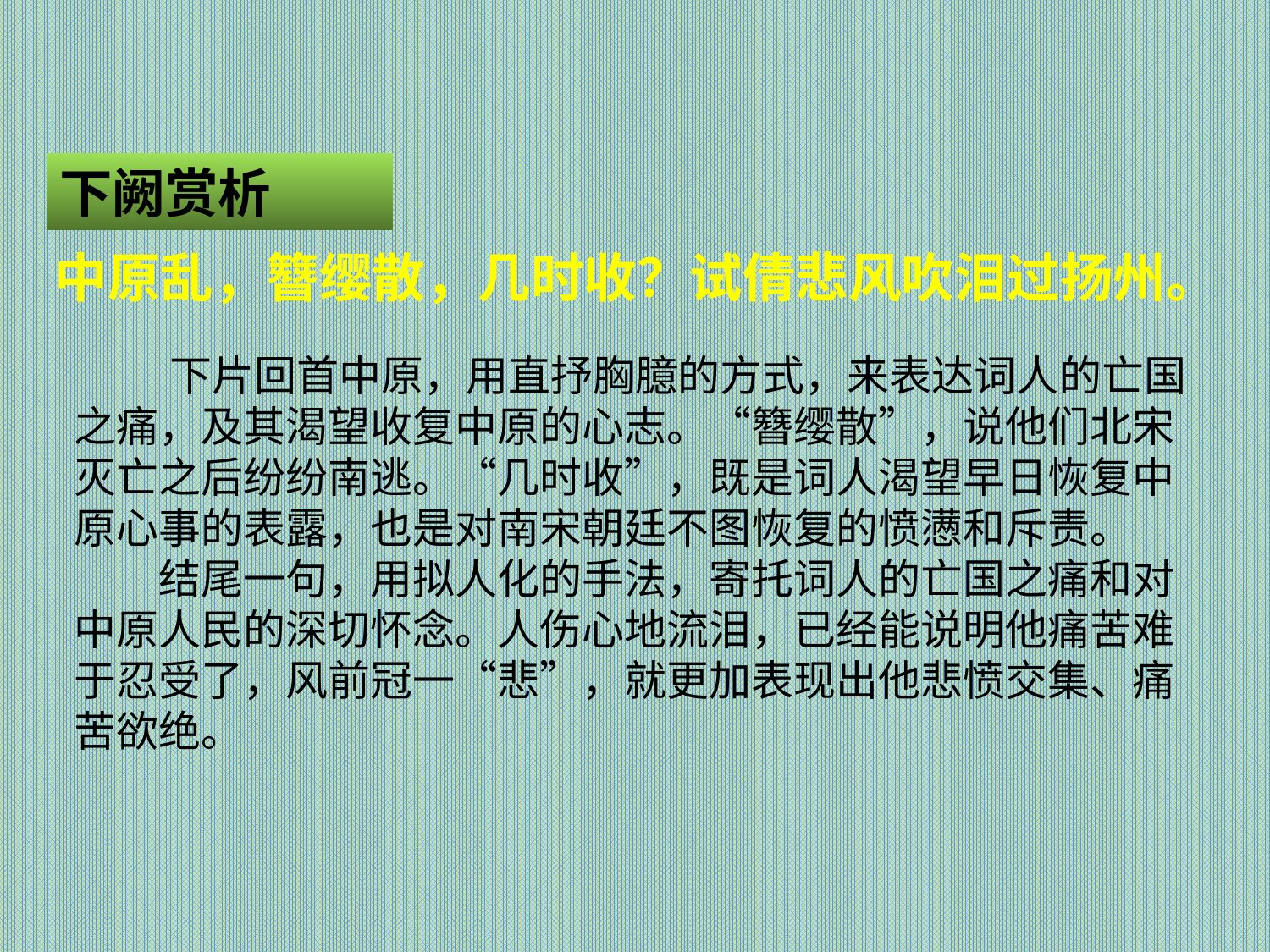

下阙赏析
中原乱，簪缨散，几时收？试倩悲风吹泪过扬州。
         下片回首中原，用直抒胸臆的方式，来表达词人的亡国之痛，及其渴望收复中原的心志。“簪缨散”，说他们北宋灭亡之后纷纷南逃。“几时收”，既是词人渴望早日恢复中原心事的表露，也是对南宋朝廷不图恢复的愤懑和斥责。
　　结尾一句，用拟人化的手法，寄托词人的亡国之痛和对中原人民的深切怀念。人伤心地流泪，已经能说明他痛苦难于忍受了，风前冠一“悲”，就更加表现出他悲愤交集、痛苦欲绝。